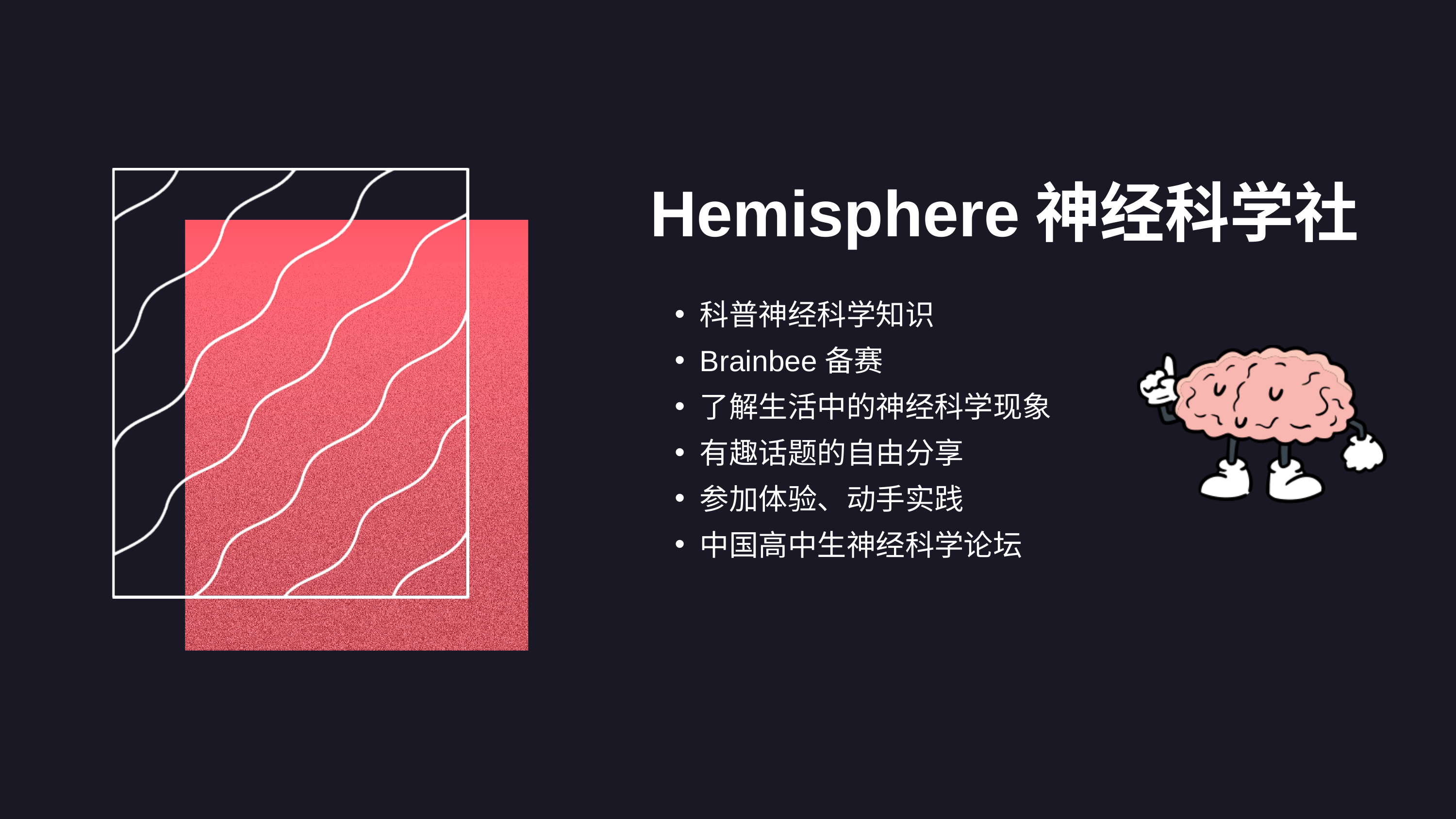

Hemisphere神经科学社

科普神经科学知识
Brainbee备赛
了解生活中的神经科学现象
有趣话题的自由分享
参加体验、动手实践
中国高中生神经科学论坛